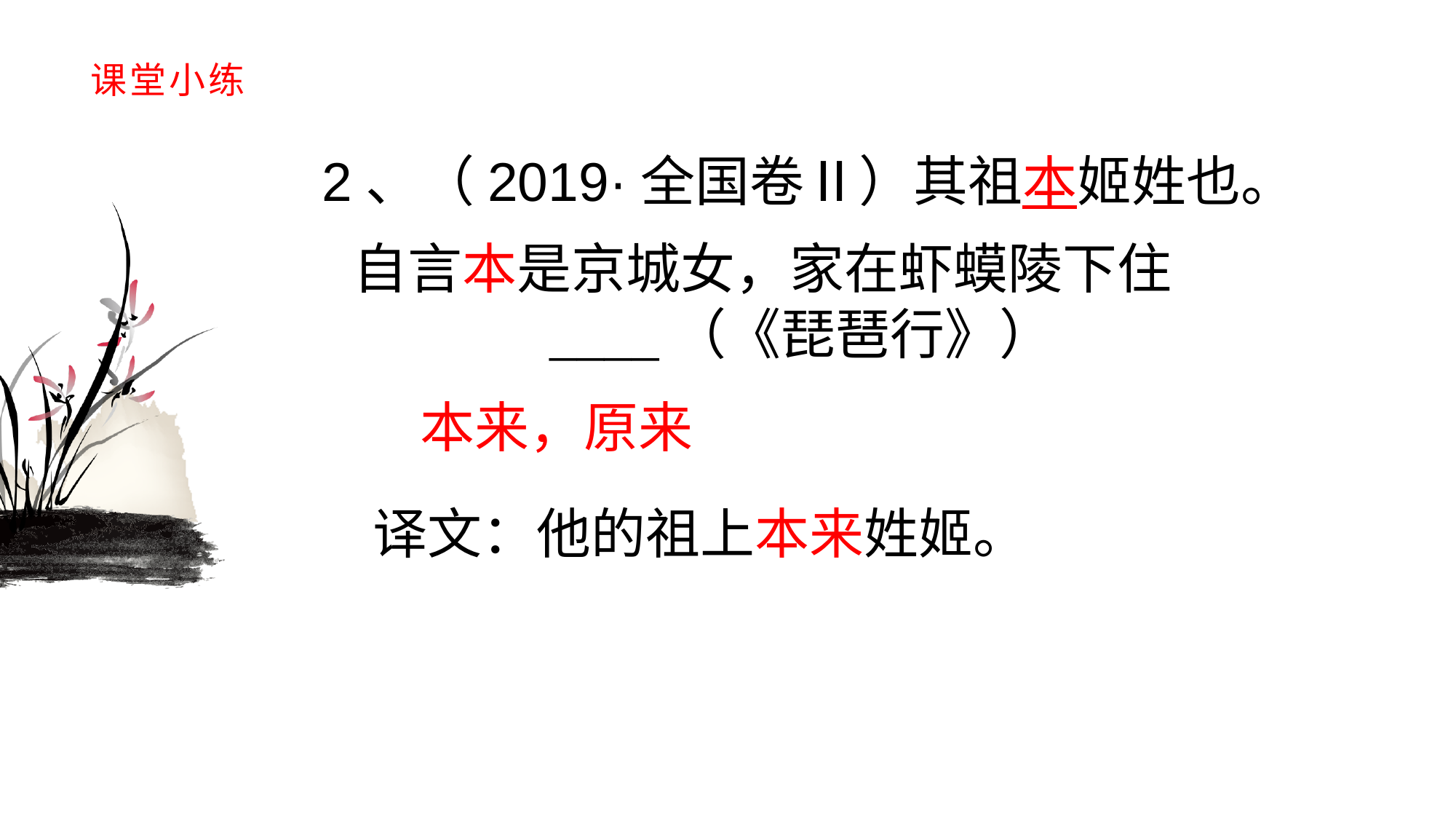

# 课堂小练
2、（2019·全国卷Ⅱ）其祖本姬姓也。
自言本是京城女，家在虾蟆陵下住
             ____（《琵琶行》）

本来，原来
译文：他的祖上本来姓姬。